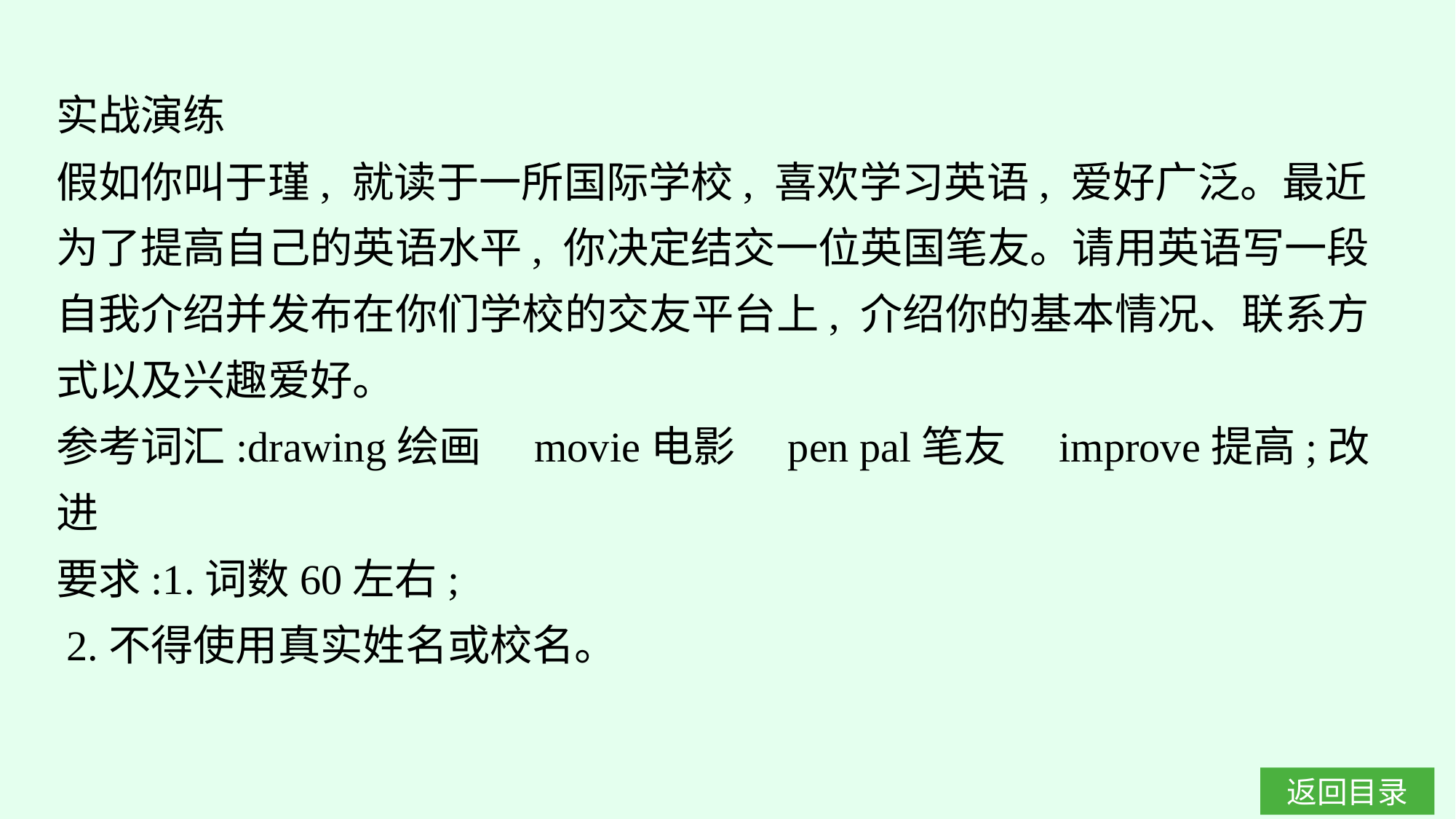

实战演练
假如你叫于瑾, 就读于一所国际学校, 喜欢学习英语, 爱好广泛。最近为了提高自己的英语水平, 你决定结交一位英国笔友。请用英语写一段自我介绍并发布在你们学校的交友平台上, 介绍你的基本情况、联系方式以及兴趣爱好。
参考词汇:drawing绘画　movie电影　pen pal笔友　improve提高;改进
要求:1.词数60左右;
 2.不得使用真实姓名或校名。